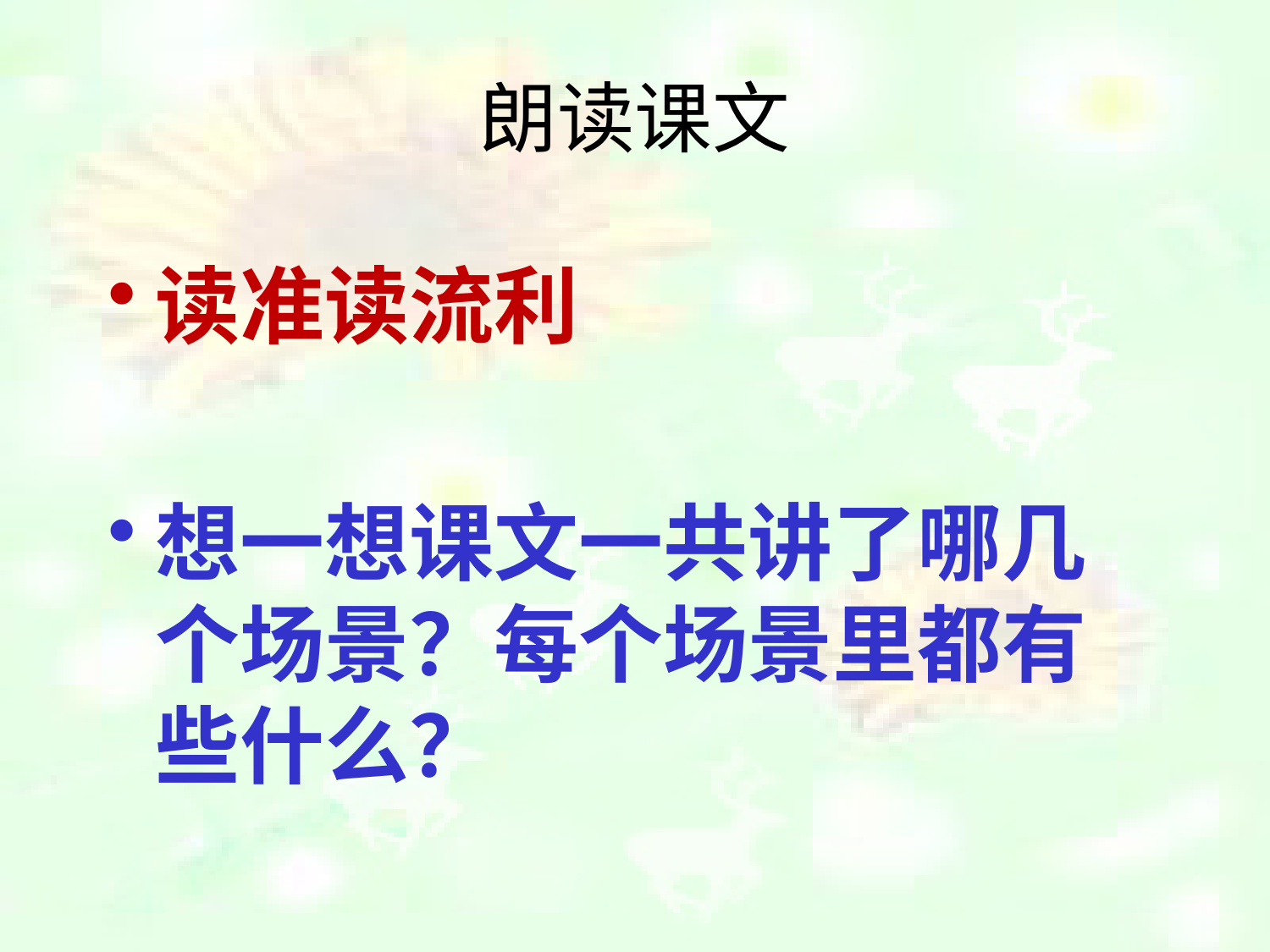

# 朗读课文
读准读流利

想一想课文一共讲了哪几个场景？每个场景里都有些什么？